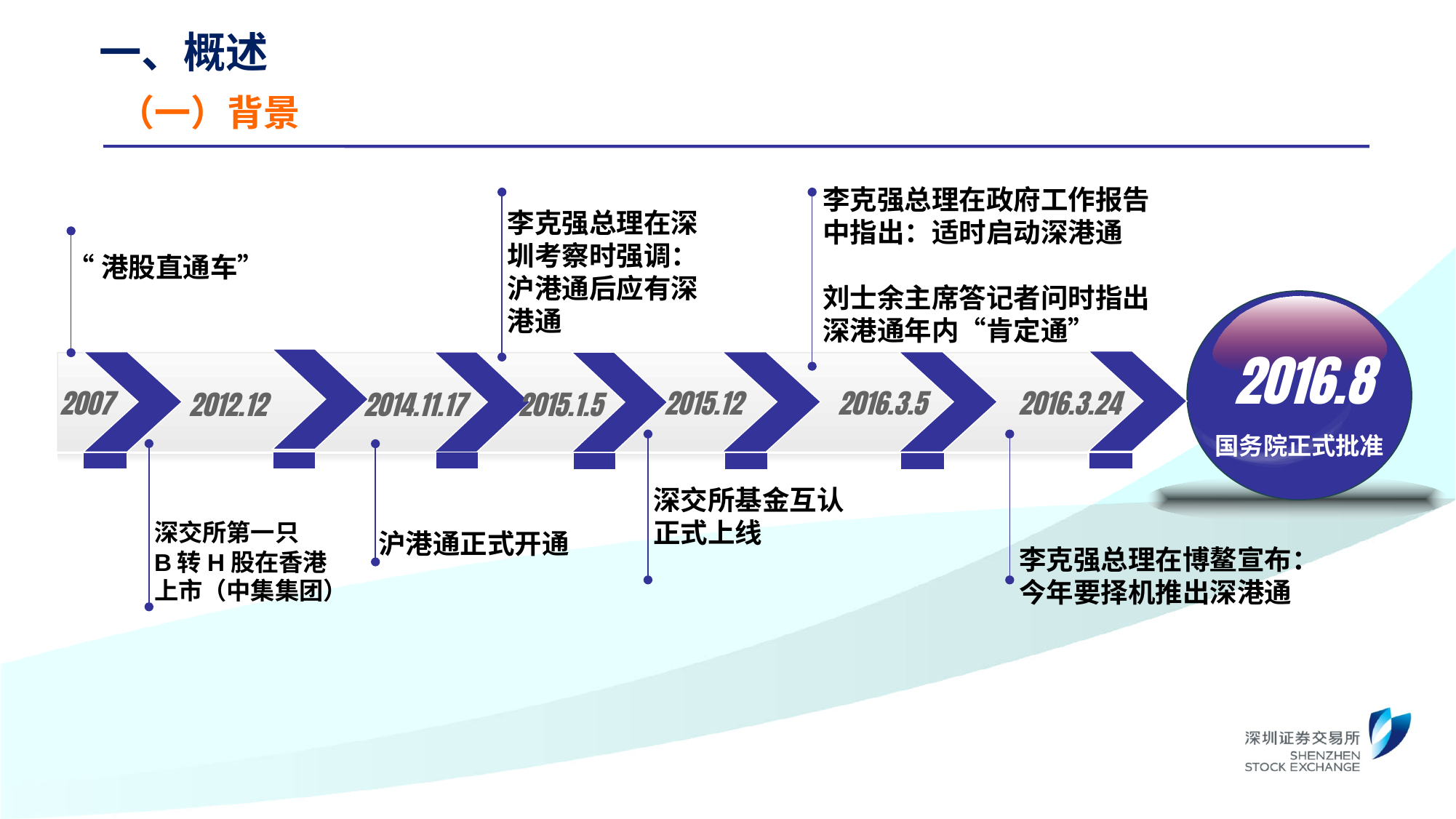

一、概述
（一）背景

李克强总理在政府工作报告中指出：适时启动深港通

刘士余主席答记者问时指出深港通年内“肯定通”
李克强总理在深圳考察时强调：沪港通后应有深港通
“港股直通车”

2016.8

2007
2015.12
2016.3.5
2016.3.24

2012.12
2014.11.17
2015.1.5
国务院正式批准

李克强总理在博鳌宣布：今年要择机推出深港通
深交所基金互认
正式上线
深交所第一只
B转H股在香港
上市（中集集团）
沪港通正式开通